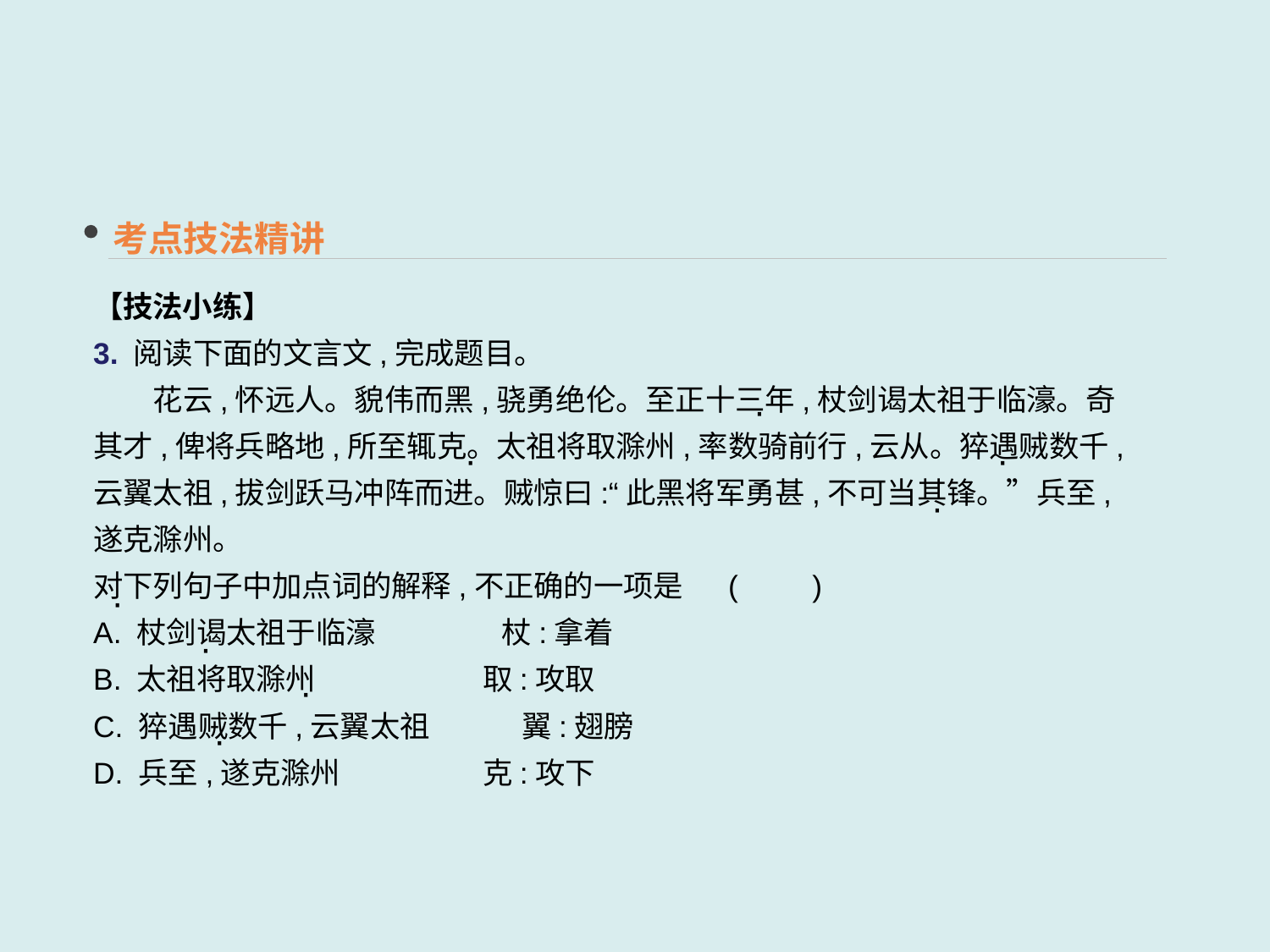

考点技法精讲

【技法小练】
3. 阅读下面的文言文,完成题目。
　　花云,怀远人。貌伟而黑,骁勇绝伦。至正十三年,杖剑谒太祖于临濠。奇其才,俾将兵略地,所至辄克。太祖将取滁州,率数骑前行,云从。猝遇贼数千,云翼太祖,拔剑跃马冲阵而进。贼惊曰:“此黑将军勇甚,不可当其锋。”兵至,遂克滁州。
对下列句子中加点词的解释,不正确的一项是	(　　)
A. 杖剑谒太祖于临濠　　　　 杖:拿着
B. 太祖将取滁州	                    取:攻取
C. 猝遇贼数千,云翼太祖	       翼:翅膀
D. 兵至,遂克滁州	                    克:攻下
·
·
·
·
·
·
·
·